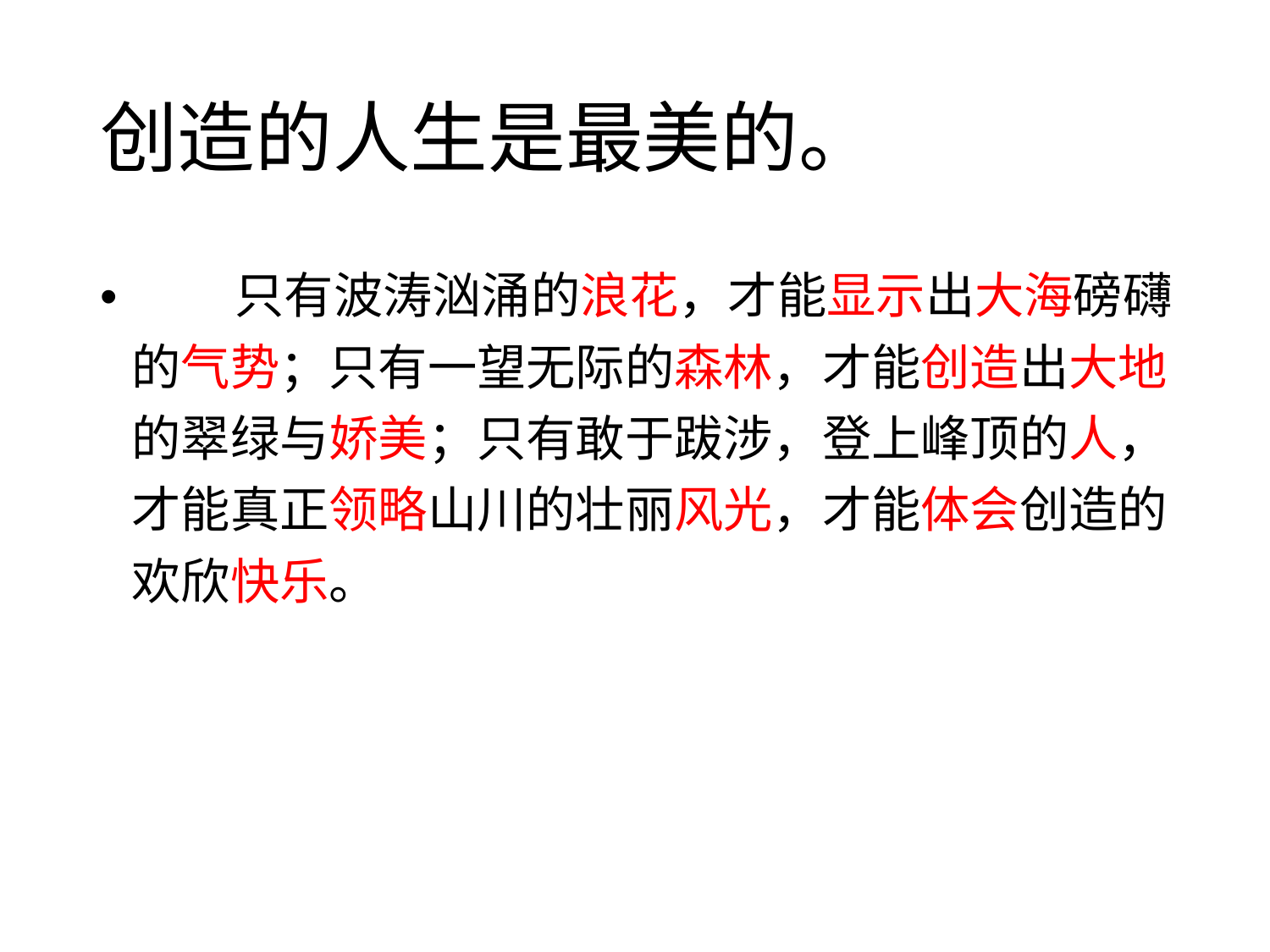

创造的人生是最美的。
• 只有波涛汹涌的浪花，才能显示出大海磅礴
的气势；只有一望无际的森林，才能创造出大地
的翠绿与娇美；只有敢于跋涉，登上峰顶的人，
才能真正领略山川的壮丽风光，才能体会创造的
欢欣快乐。